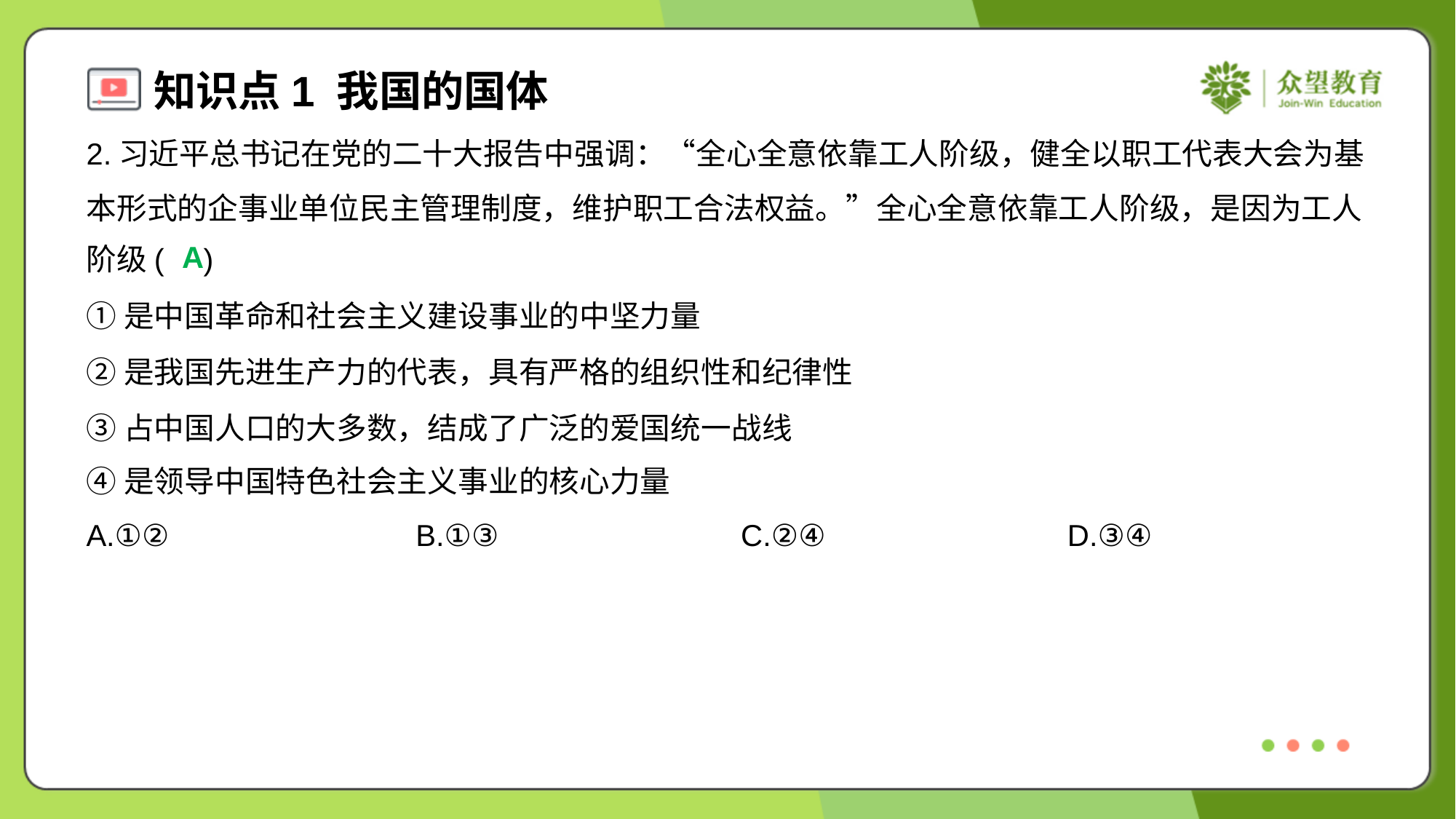

2.习近平总书记在党的二十大报告中强调：“全心全意依靠工人阶级，健全以职工代表大会为基
本形式的企事业单位民主管理制度，维护职工合法权益。”全心全意依靠工人阶级，是因为工人
阶级(     )
A
①是中国革命和社会主义建设事业的中坚力量
②是我国先进生产力的代表，具有严格的组织性和纪律性
③占中国人口的大多数，结成了广泛的爱国统一战线
④是领导中国特色社会主义事业的核心力量
A.①②	B.①③	C.②④	D.③④